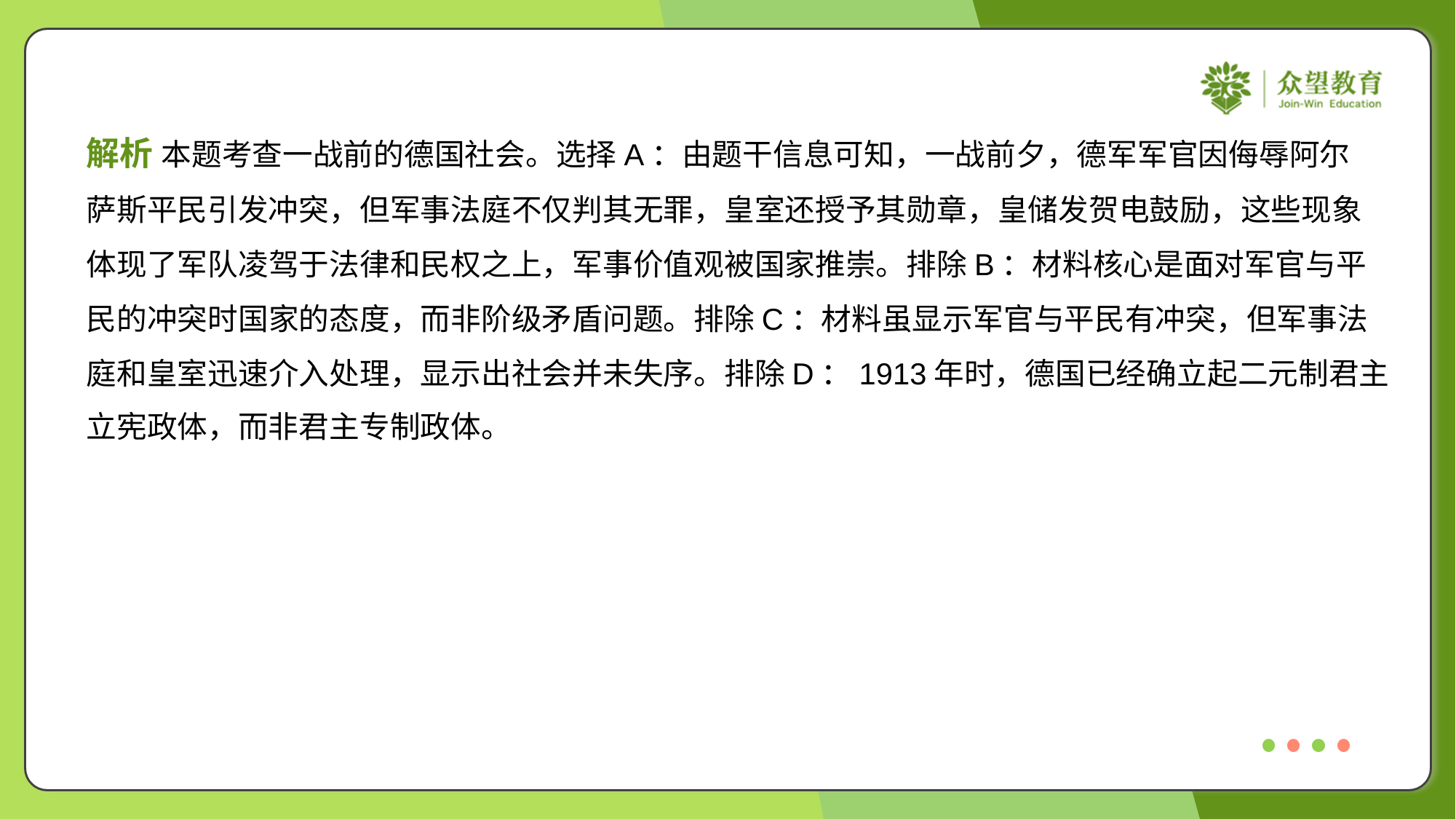

解析 本题考查一战前的德国社会。选择A：由题干信息可知，一战前夕，德军军官因侮辱阿尔
萨斯平民引发冲突，但军事法庭不仅判其无罪，皇室还授予其勋章，皇储发贺电鼓励，这些现象
体现了军队凌驾于法律和民权之上，军事价值观被国家推崇。排除B：材料核心是面对军官与平
民的冲突时国家的态度，而非阶级矛盾问题。排除C：材料虽显示军官与平民有冲突，但军事法
庭和皇室迅速介入处理，显示出社会并未失序。排除D：1913年时，德国已经确立起二元制君主
立宪政体，而非君主专制政体。